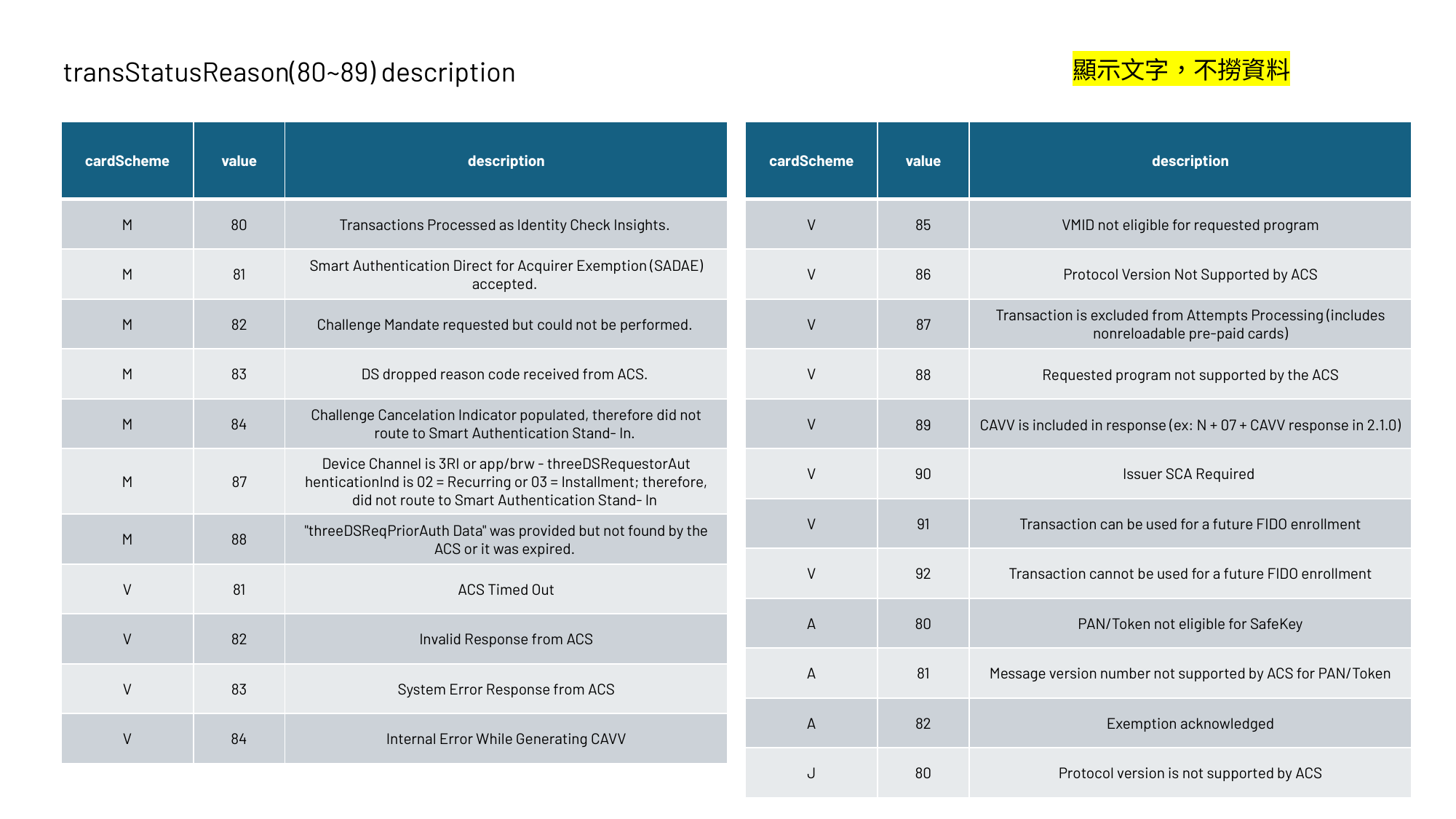

transStatusReason(80~89) description
顯示文字，不撈資料
| cardScheme | value | description |
| --- | --- | --- |
| M | 80 | Transactions Processed as Identity Check Insights. |
| M | 81 | Smart Authentication Direct for Acquirer Exemption (SADAE) accepted. |
| M | 82 | Challenge Mandate requested but could not be performed. |
| M | 83 | DS dropped reason code received from ACS. |
| M | 84 | Challenge Cancelation Indicator populated, therefore did not route to Smart Authentication Stand- In. |
| M | 87 | Device Channel is 3RI or app/brw - threeDSRequestorAut henticationInd is 02 = Recurring or 03 = Installment; therefore, did not route to Smart Authentication Stand- In |
| M | 88 | "threeDSReqPriorAuth Data" was provided but not found by the ACS or it was expired. |
| V | 81 | ACS Timed Out |
| V | 82 | Invalid Response from ACS |
| V | 83 | System Error Response from ACS |
| V | 84 | Internal Error While Generating CAVV |
| cardScheme | value | description |
| --- | --- | --- |
| V | 85 | VMID not eligible for requested program |
| V | 86 | Protocol Version Not Supported by ACS |
| V | 87 | Transaction is excluded from Attempts Processing (includes nonreloadable pre-paid cards) |
| V | 88 | Requested program not supported by the ACS |
| V | 89 | CAVV is included in response (ex: N + 07 + CAVV response in 2.1.0) |
| V | 90 | Issuer SCA Required |
| V | 91 | Transaction can be used for a future FIDO enrollment |
| V | 92 | Transaction cannot be used for a future FIDO enrollment |
| A | 80 | PAN/Token not eligible for SafeKey |
| A | 81 | Message version number not supported by ACS for PAN/Token |
| A | 82 | Exemption acknowledged |
| J | 80 | Protocol version is not supported by ACS |